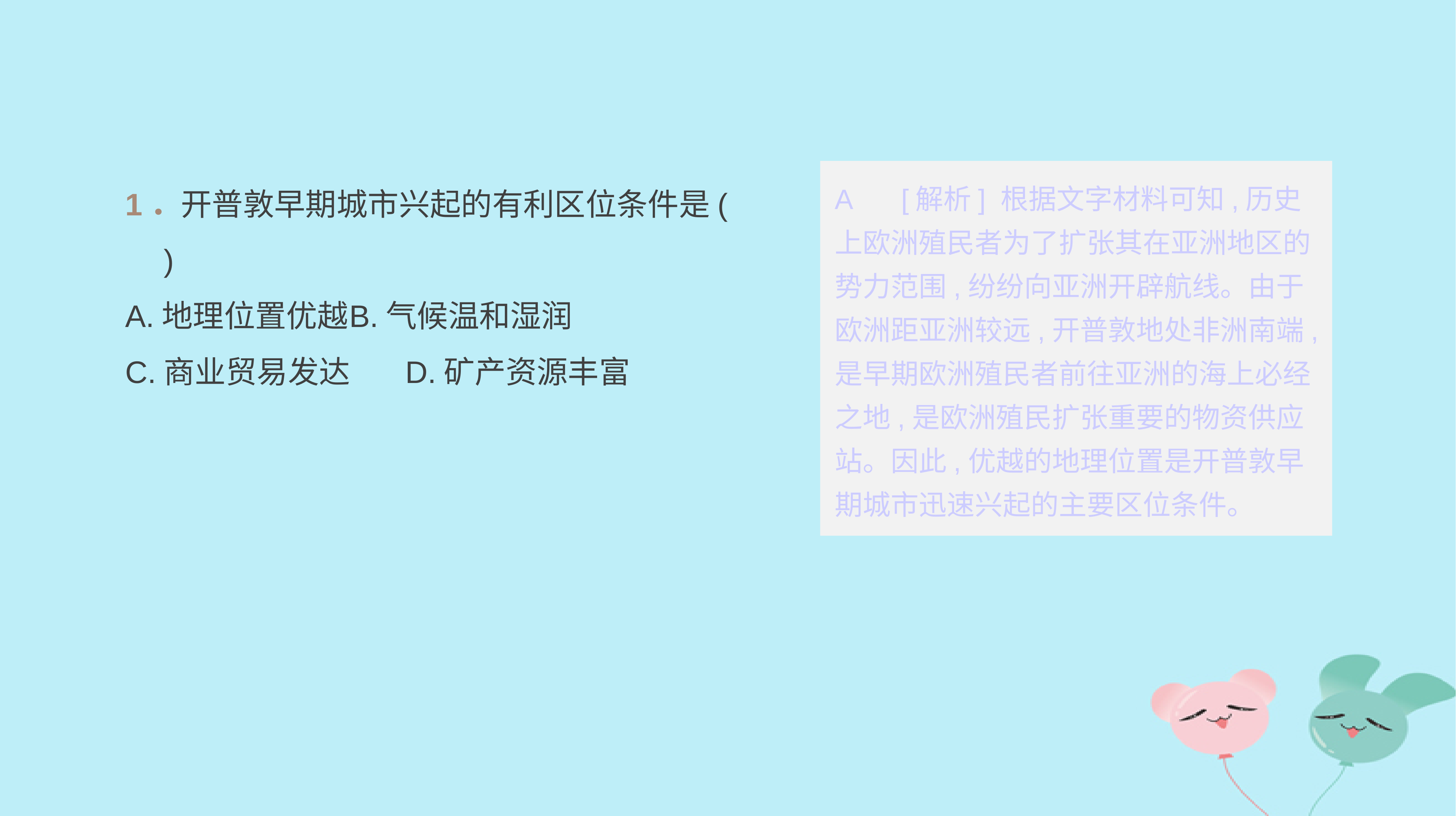

1．开普敦早期城市兴起的有利区位条件是(　　)
A.地理位置优越	B.气候温和湿润
C.商业贸易发达	D.矿产资源丰富
A　 [解析] 根据文字材料可知,历史上欧洲殖民者为了扩张其在亚洲地区的势力范围,纷纷向亚洲开辟航线。由于欧洲距亚洲较远,开普敦地处非洲南端,是早期欧洲殖民者前往亚洲的海上必经之地,是欧洲殖民扩张重要的物资供应站。因此,优越的地理位置是开普敦早期城市迅速兴起的主要区位条件。